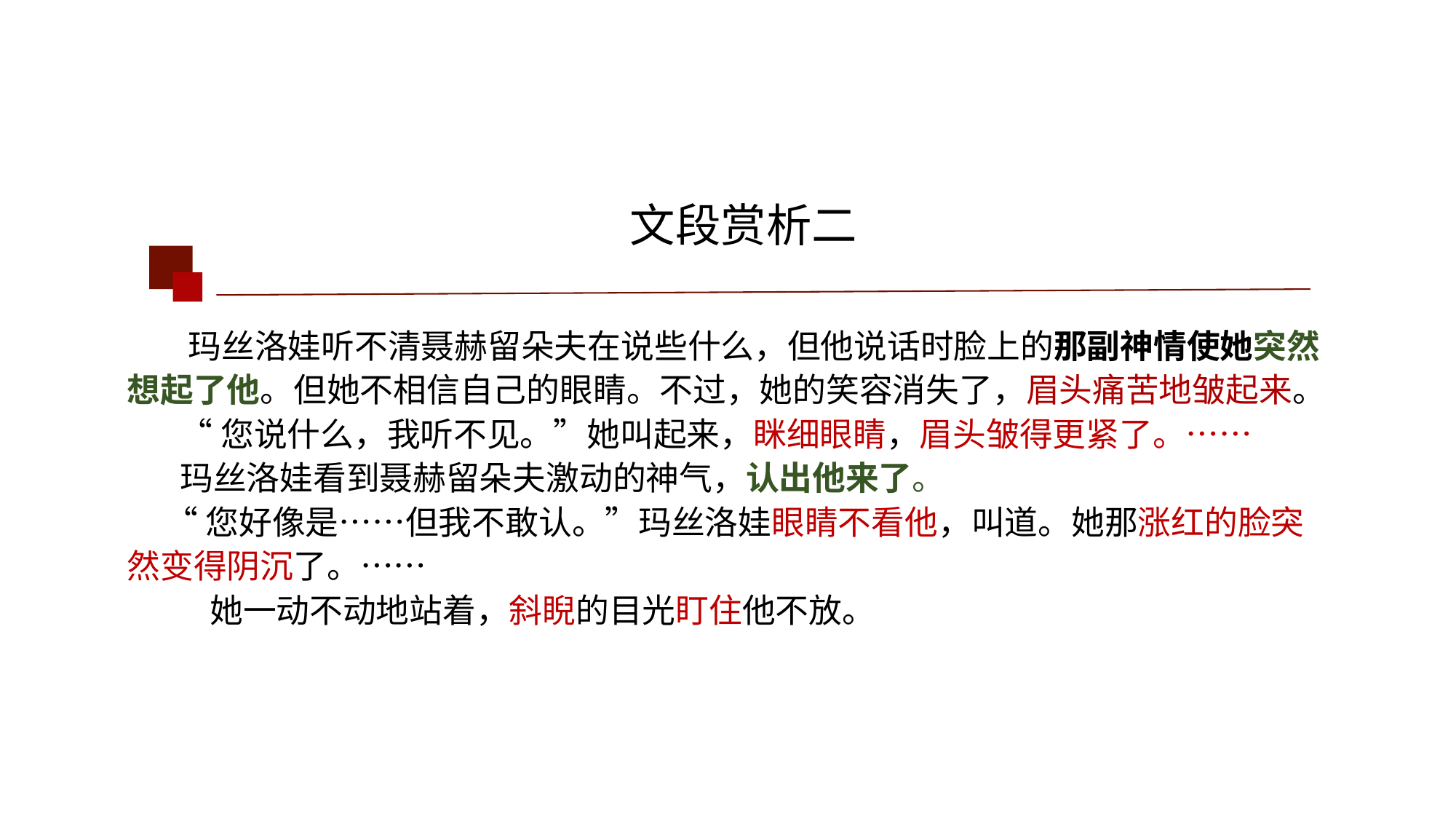

文段赏析二

        玛丝洛娃听不清聂赫留朵夫在说些什么，但他说话时脸上的那副神情使她突然想起了他。但她不相信自己的眼睛。不过，她的笑容消失了，眉头痛苦地皱起来。
       “您说什么，我听不见。”她叫起来，眯细眼睛，眉头皱得更紧了。……
      玛丝洛娃看到聂赫留朵夫激动的神气，认出他来了。
     “您好像是……但我不敢认。”玛丝洛娃眼睛不看他，叫道。她那涨红的脸突然变得阴沉了。……
          她一动不动地站着，斜睨的目光盯住他不放。